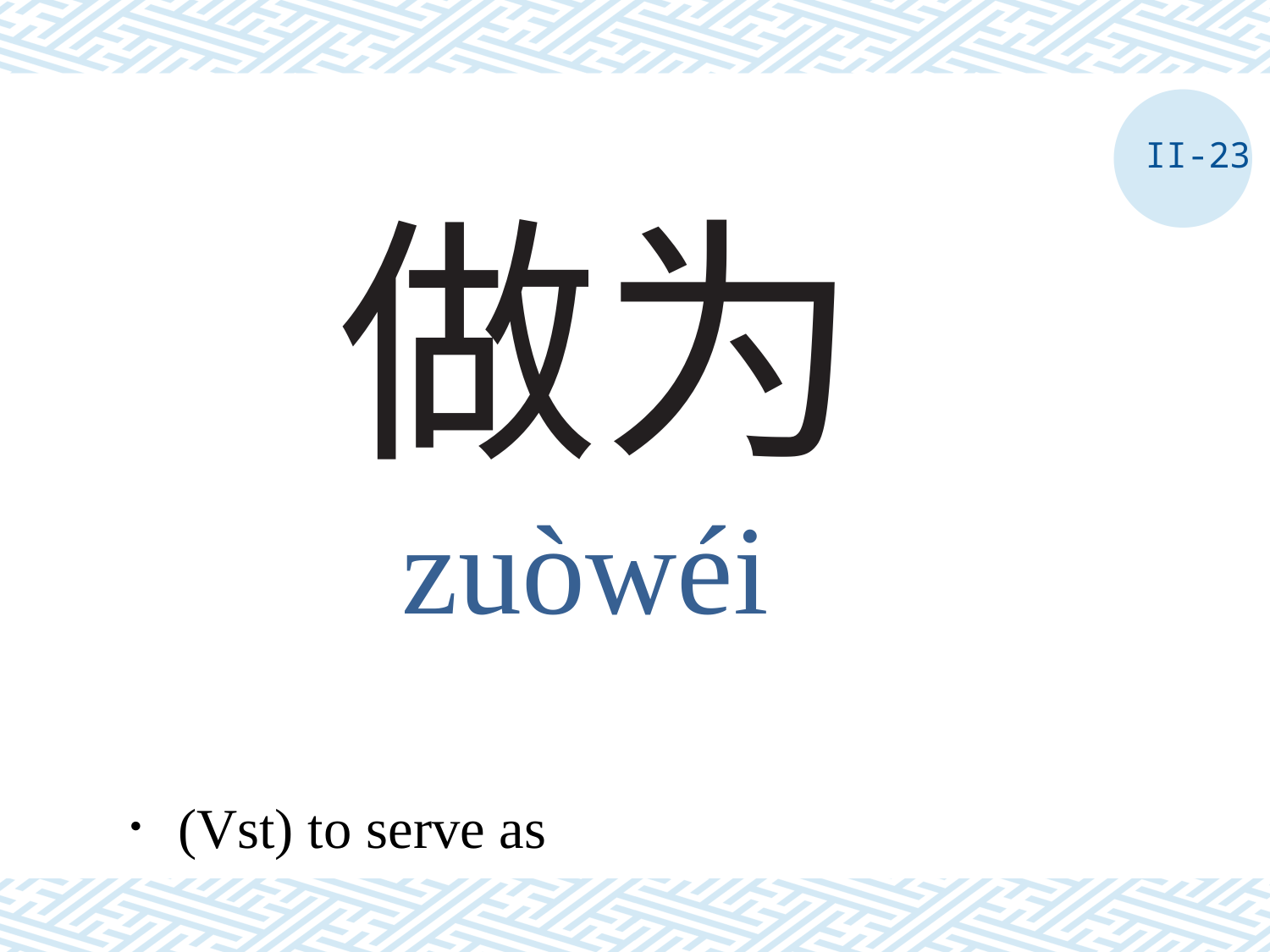

II-23

# 做为
zuòwéi
．(Vst) to serve as